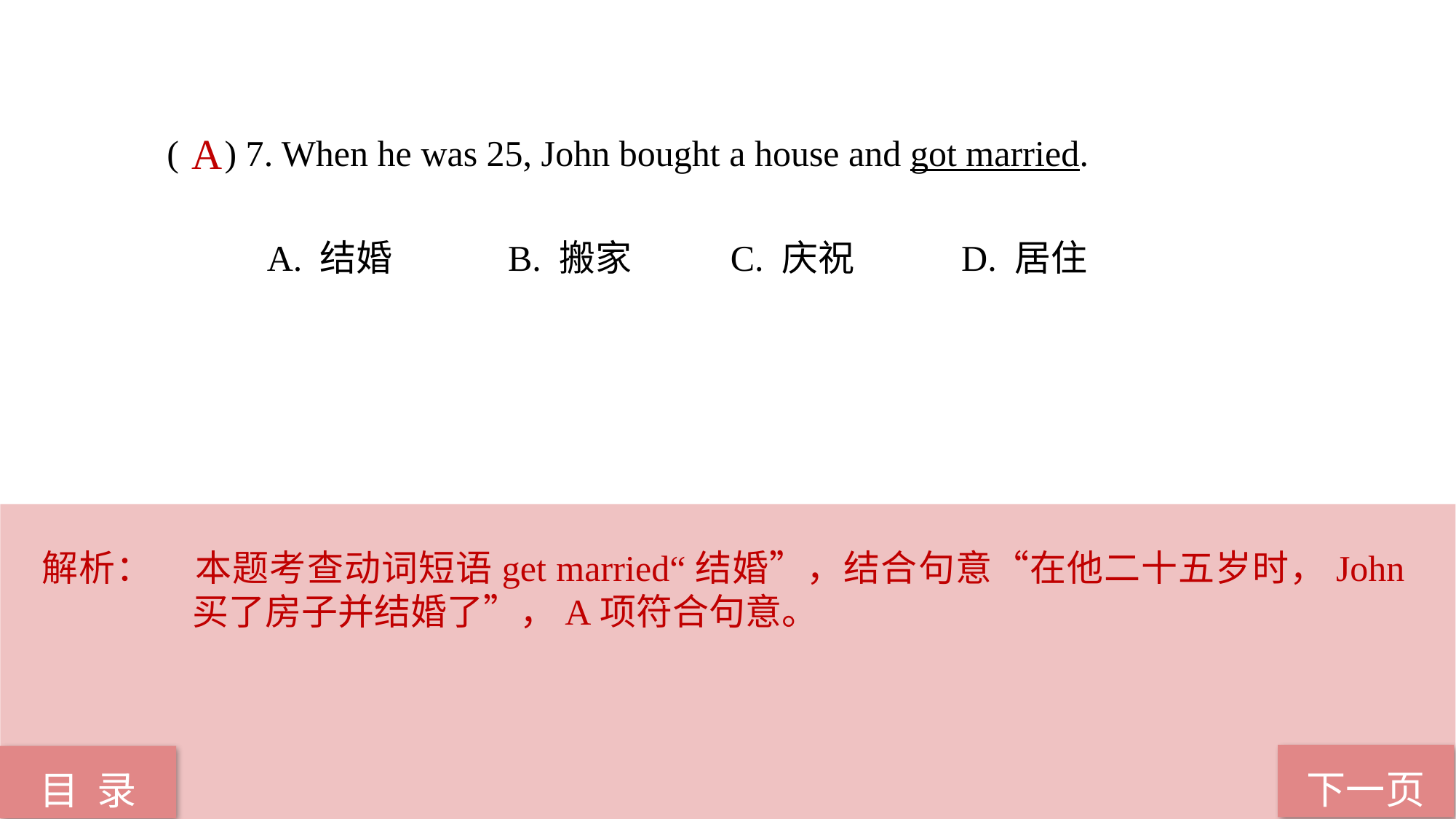

(     ) 7. When he was 25, John bought a house and got married.

           A. 结婚             B. 搬家           C. 庆祝            D. 居住
A
解析：	本题考查动词短语get married“结婚”，结合句意“在他二十五岁时，John买了房子并结婚了”，A项符合句意。